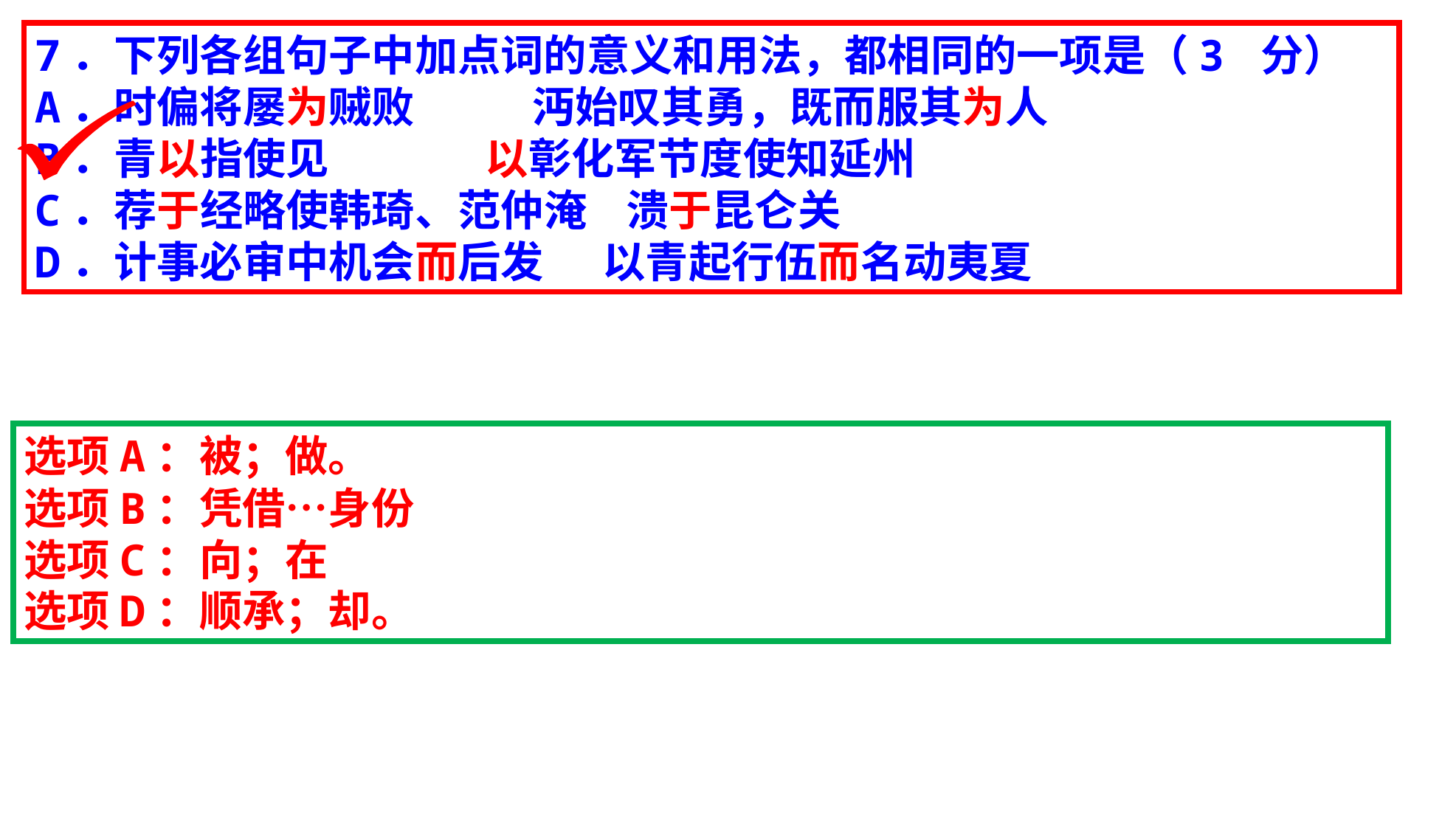

7．下列各组句子中加点词的意义和用法，都相同的一项是（3 分）
A．时偏将屡为贼败            沔始叹其勇，既而服其为人
B．青以指使见                以彰化军节度使知延州
C．荐于经略使韩琦、范仲淹    溃于昆仑关
D．计事必审中机会而后发      以青起行伍而名动夷夏

选项A：被；做。
选项B：凭借…身份
选项C：向；在
选项D：顺承；却。